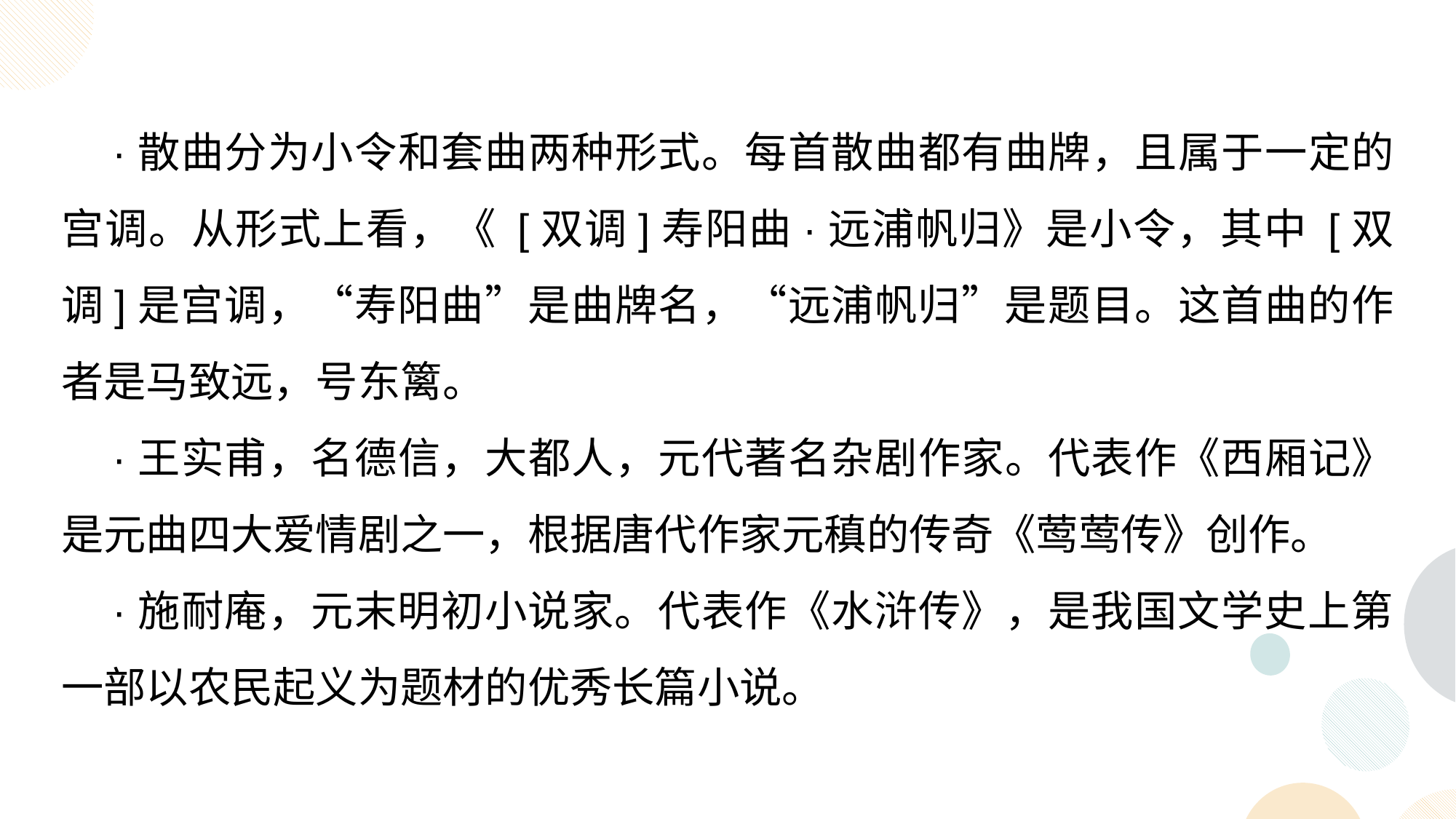

·散曲分为小令和套曲两种形式。每首散曲都有曲牌，且属于一定的宫调。从形式上看，《 [双调]寿阳曲·远浦帆归》是小令，其中 [双调]是宫调，“寿阳曲”是曲牌名，“远浦帆归”是题目。这首曲的作者是马致远，号东篱。
    ·王实甫，名德信，大都人，元代著名杂剧作家。代表作《西厢记》是元曲四大爱情剧之一，根据唐代作家元稹的传奇《莺莺传》创作。
    ·施耐庵，元末明初小说家。代表作《水浒传》，是我国文学史上第一部以农民起义为题材的优秀长篇小说。